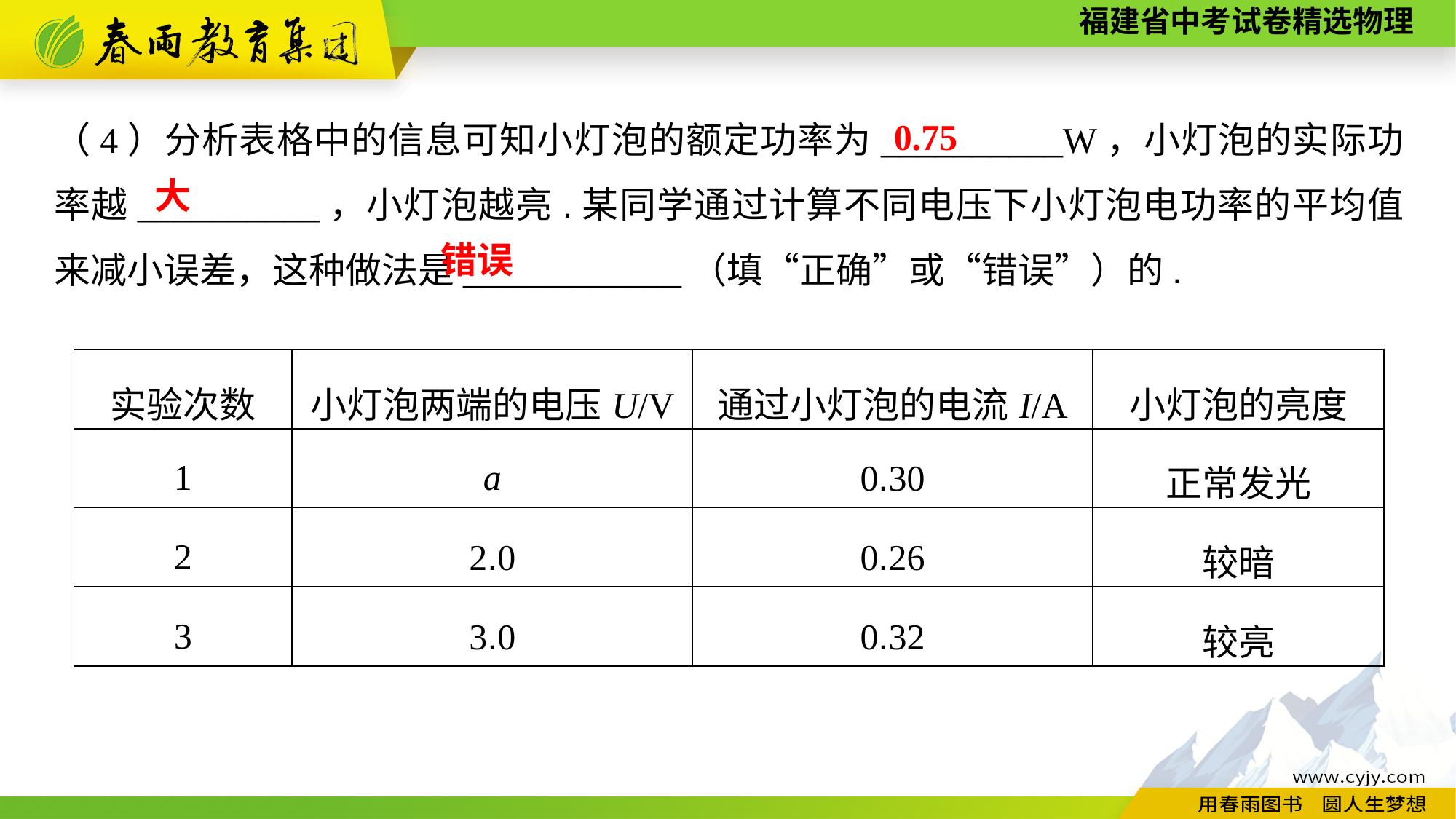

（4）分析表格中的信息可知小灯泡的额定功率为__________W，小灯泡的实际功率越__________，小灯泡越亮.某同学通过计算不同电压下小灯泡电功率的平均值来减小误差，这种做法是____________（填“正确”或“错误”）的.
0.75
大
　错误
| 实验次数 | 小灯泡两端的电压U/V | 通过小灯泡的电流I/A | 小灯泡的亮度 |
| --- | --- | --- | --- |
| 1 | a | 0.30 | 正常发光 |
| 2 | 2.0 | 0.26 | 较暗 |
| 3 | 3.0 | 0.32 | 较亮 |